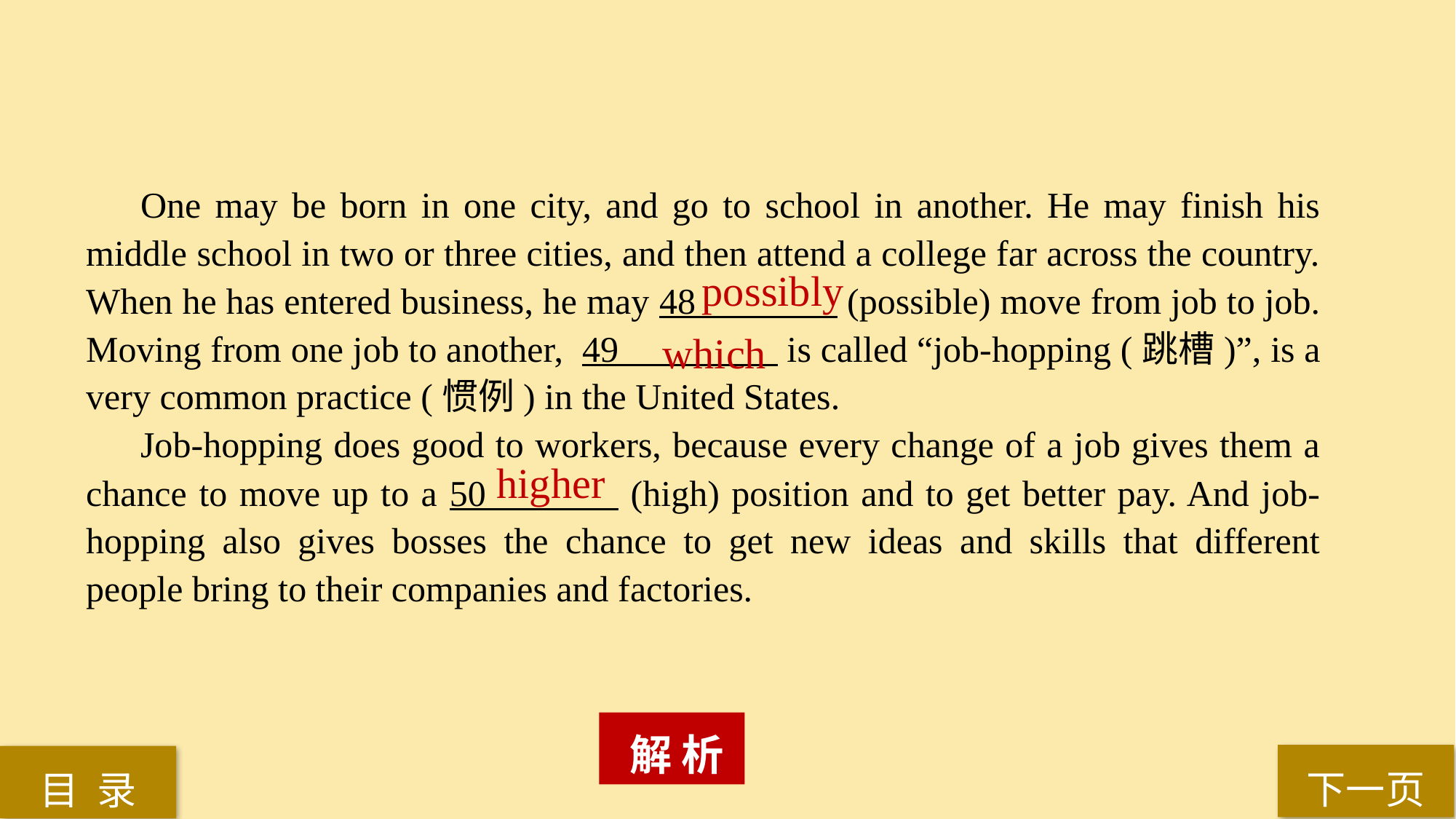

One may be born in one city, and go to school in another. He may finish his middle school in two or three cities, and then attend a college far across the country. When he has entered business, he may 48                (possible) move from job to job. Moving from one job to another,  49                  is called “job-hopping (跳槽)”, is a very common practice (惯例) in the United States.
Job-hopping does good to workers, because every change of a job gives them a chance to move up to a 50            (high) position and to get better pay. And job-hopping also gives bosses the chance to get new ideas and skills that different people bring to their companies and factories.
possibly
which
higher
 解 析